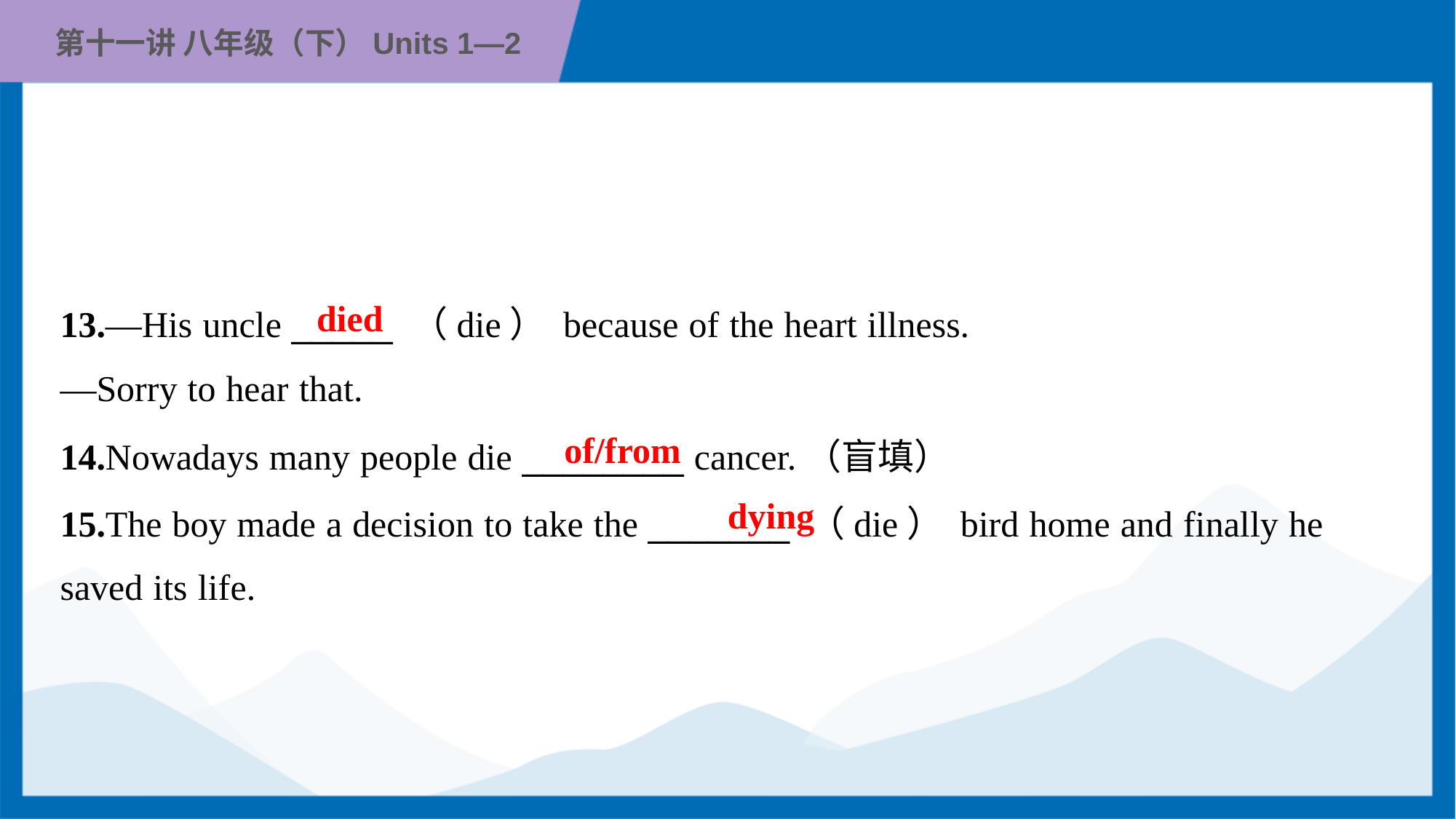

died
13.—His uncle _____ （die） because of the heart illness.
—Sorry to hear that.
of/from
14.Nowadays many people die ________ cancer.（盲填）
15.The boy made a decision to take the _______ （die） bird home and finally he
saved its life.
dying